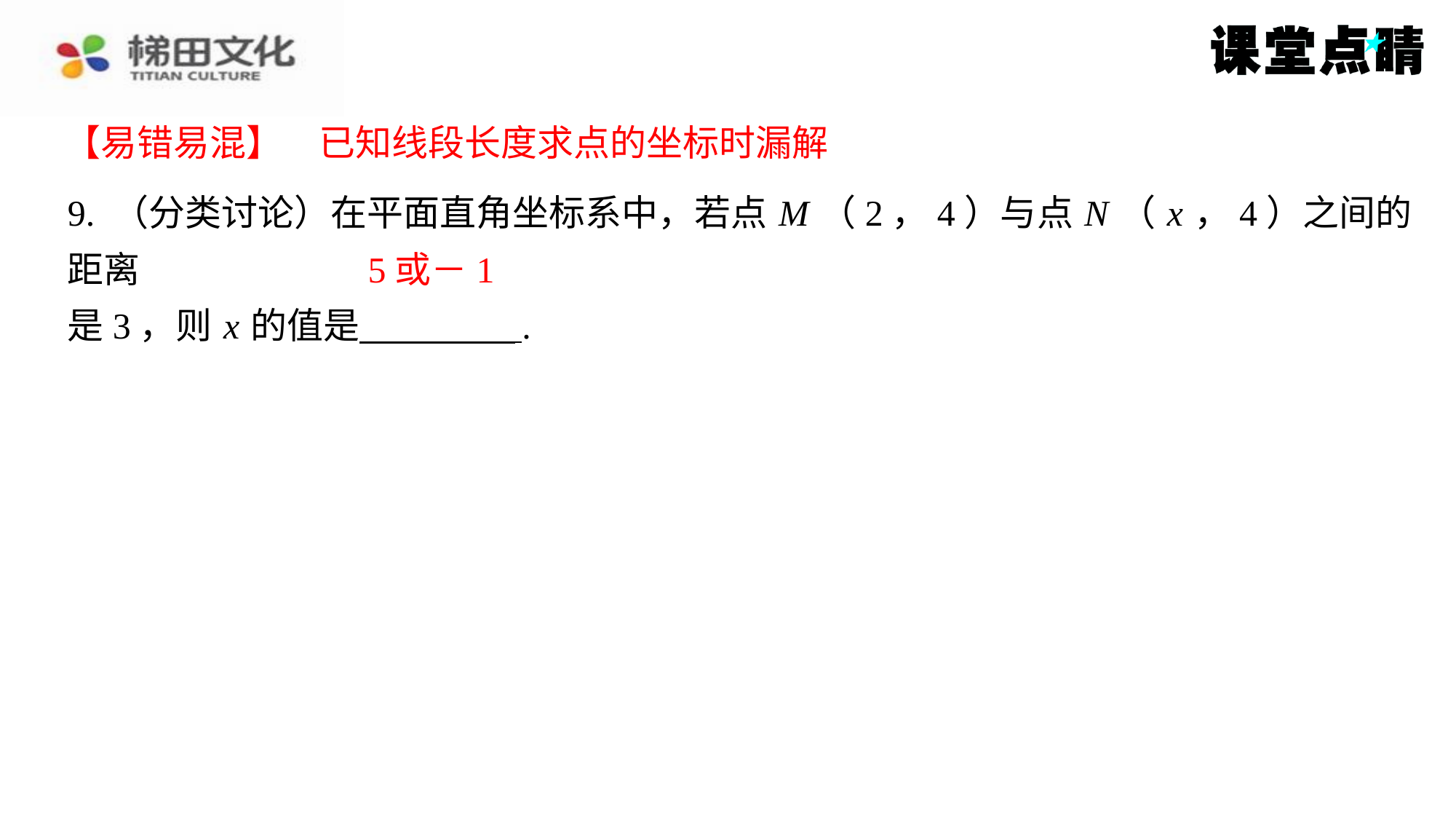

【易错易混】　已知线段长度求点的坐标时漏解
【易错易混】　已知线段长度求点的坐标时漏解
9. （分类讨论）在平面直角坐标系中，若点 M （2，4）与点 N （ x ，4）之间的距离
是3，则 x 的值是                        ⁠.
5或－1